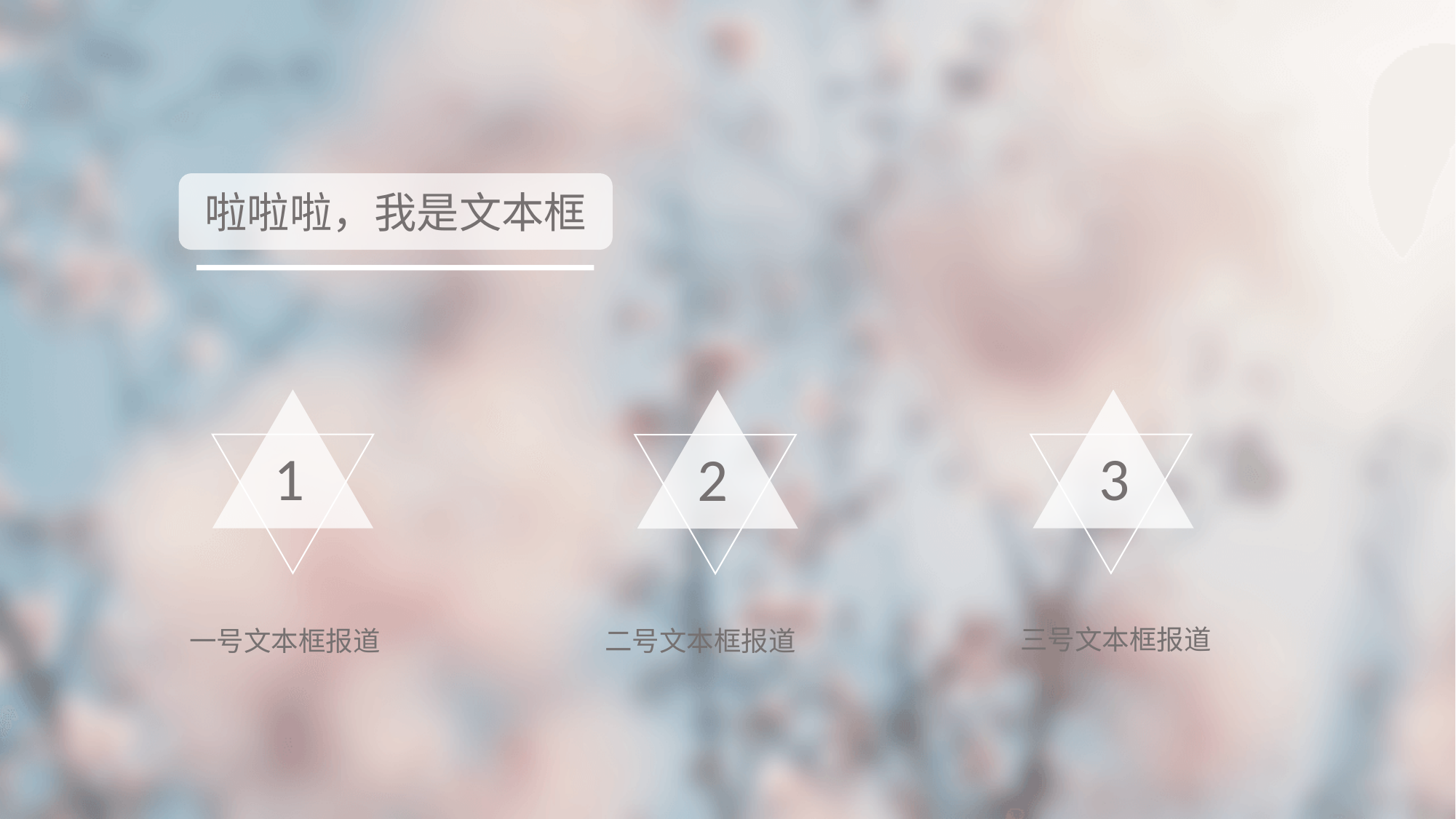

啦啦啦，我是文本框

1

3

2
三号文本框报道
一号文本框报道
二号文本框报道